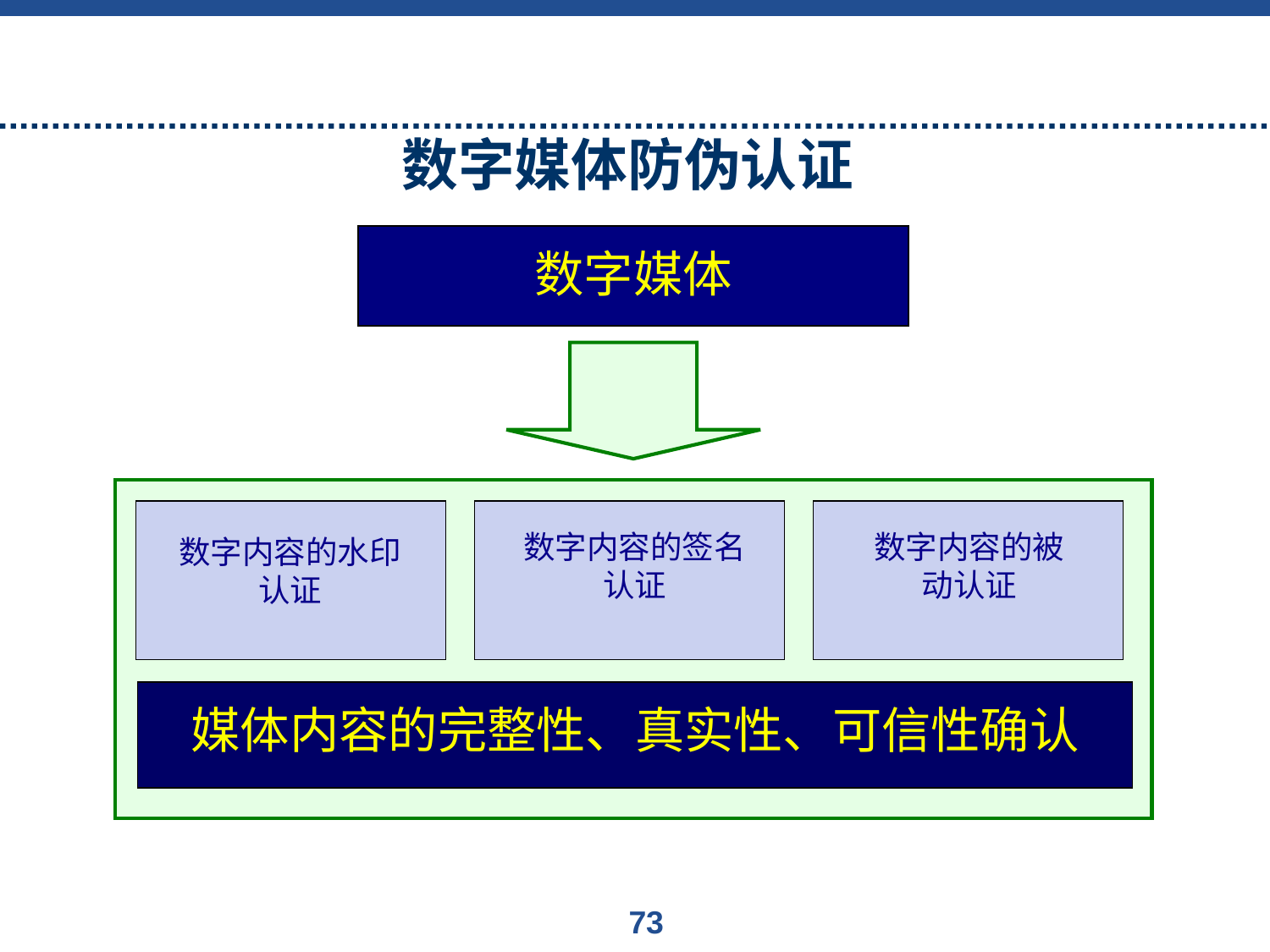

# 数字媒体防伪认证

数字媒体

数字内容的签名认证

数字内容的被动认证
数字内容的水印认证

媒体内容的完整性、真实性、可信性确认
73